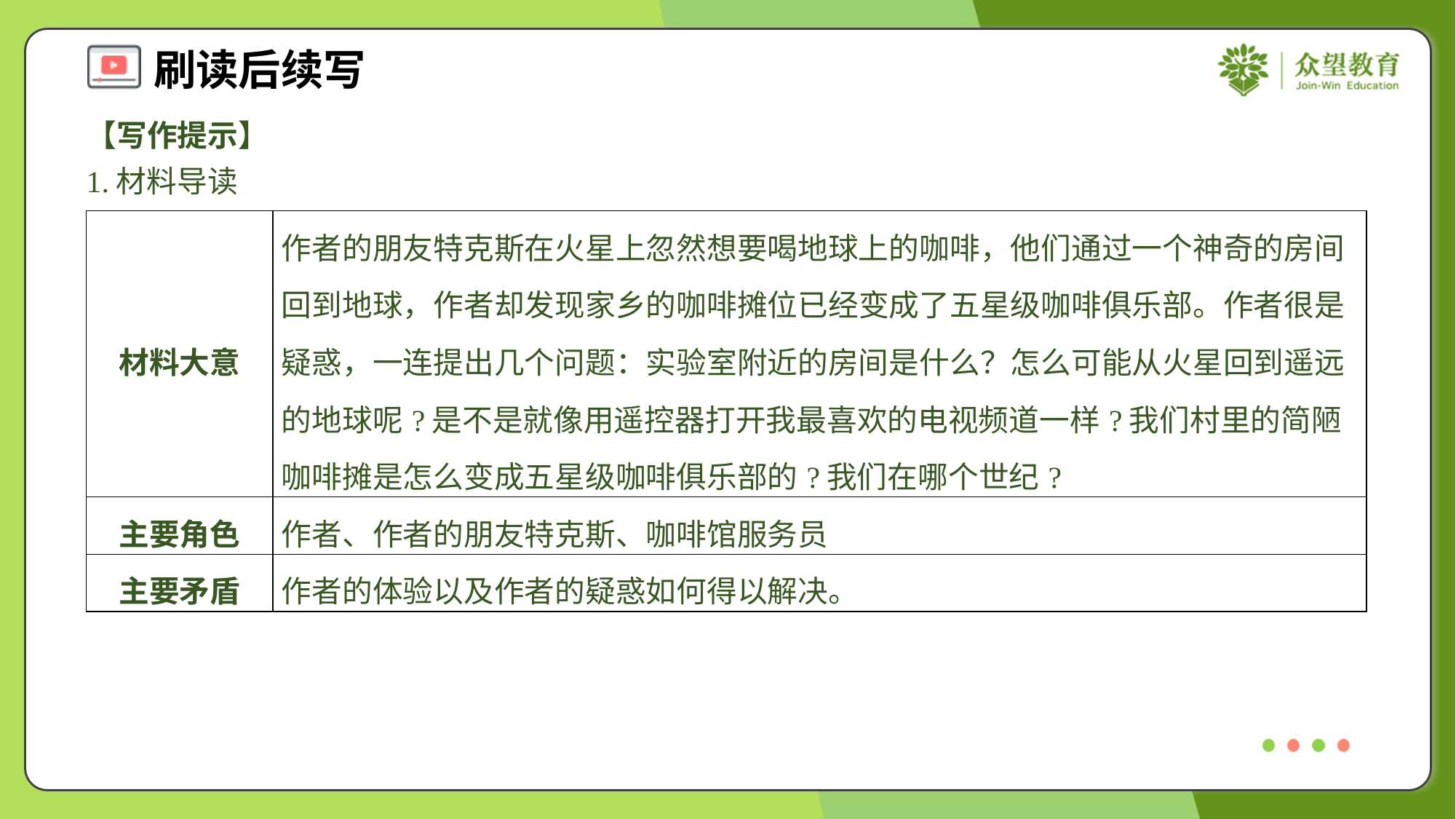

【写作提示】
1.材料导读
| 材料大意 | 作者的朋友特克斯在火星上忽然想要喝地球上的咖啡，他们通过一个神奇的房间回到地球，作者却发现家乡的咖啡摊位已经变成了五星级咖啡俱乐部。作者很是疑惑，一连提出几个问题：实验室附近的房间是什么？怎么可能从火星回到遥远的地球呢?是不是就像用遥控器打开我最喜欢的电视频道一样?我们村里的简陋咖啡摊是怎么变成五星级咖啡俱乐部的?我们在哪个世纪? |
| --- | --- |
| 主要角色 | 作者、作者的朋友特克斯、咖啡馆服务员 |
| 主要矛盾 | 作者的体验以及作者的疑惑如何得以解决。 |